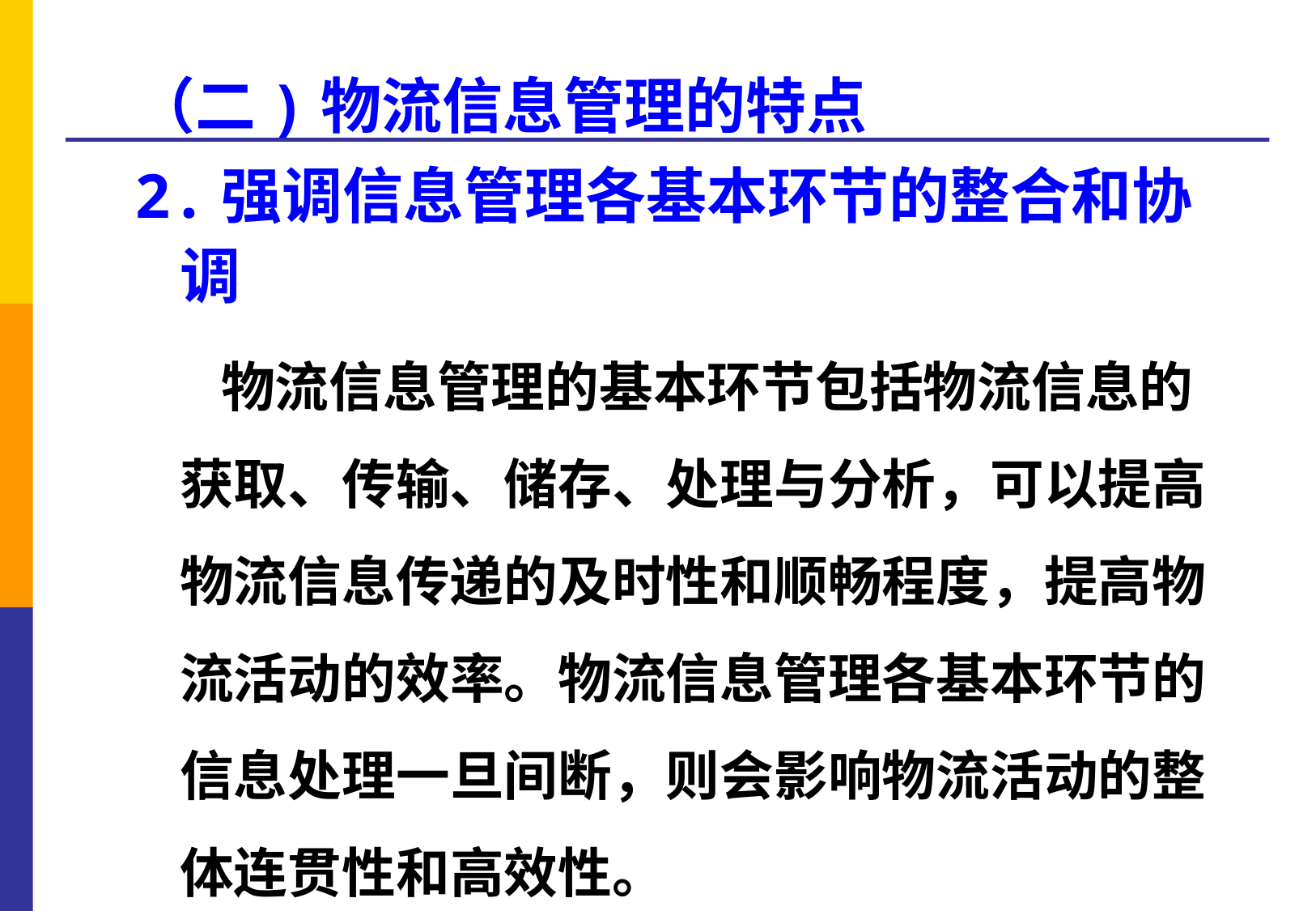

（二)物流信息管理的特点
2.强调信息管理各基本环节的整合和协调
      物流信息管理的基本环节包括物流信息的获取、传输、储存、处理与分析，可以提高物流信息传递的及时性和顺畅程度，提高物流活动的效率。物流信息管理各基本环节的信息处理一旦间断，则会影响物流活动的整体连贯性和高效性。